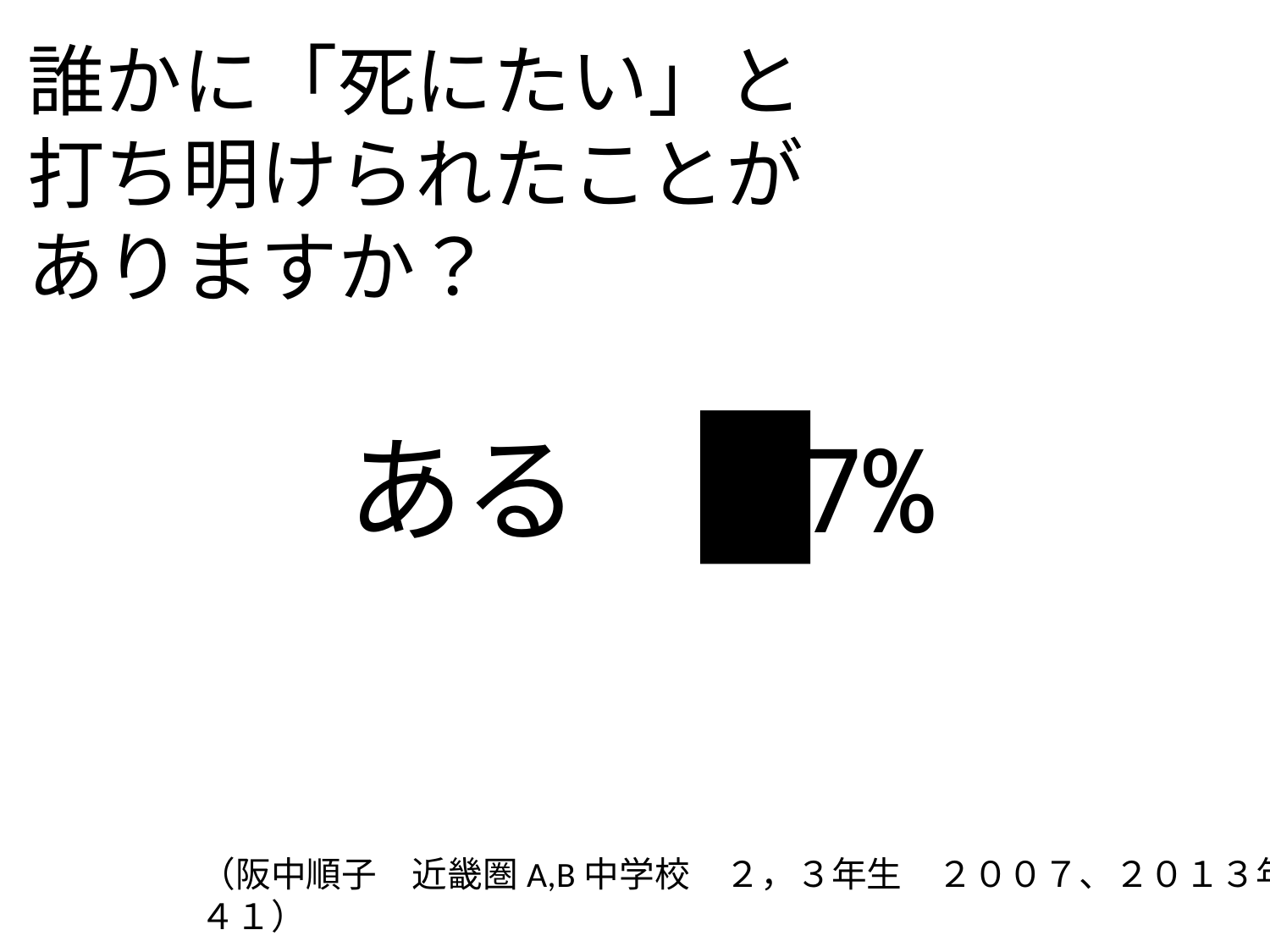

誰かに「死にたい」と
打ち明けられたことが
ありますか？

ある　17%

（阪中順子　近畿圏A,B中学校　２，３年生　２００７、２０１３年　N=２４１）